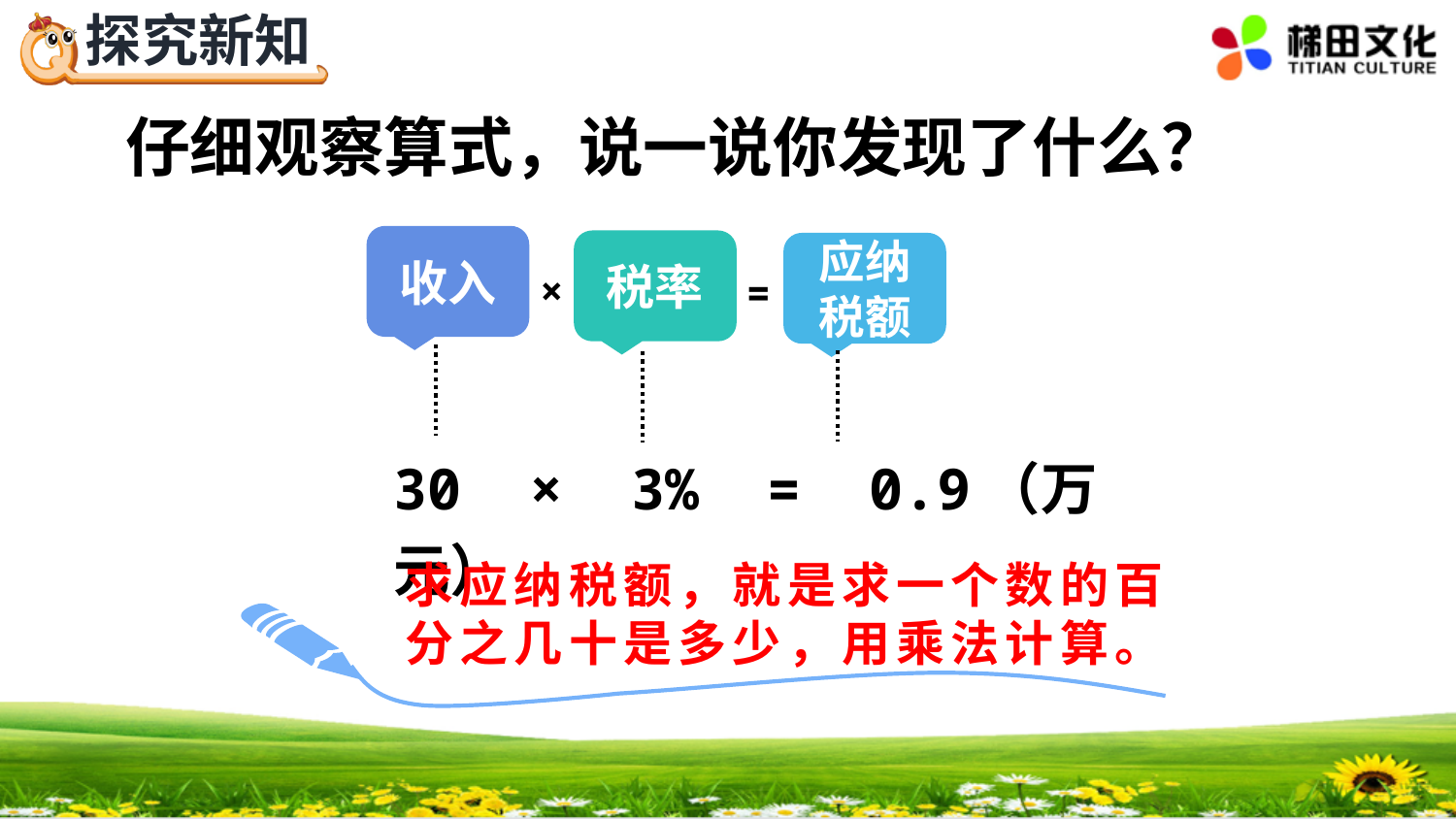

仔细观察算式，说一说你发现了什么？
收入
税率
应纳
税额
×
=
30  ×  3%  =  0.9（万元）
求应纳税额，就是求一个数的百分之几十是多少，用乘法计算。